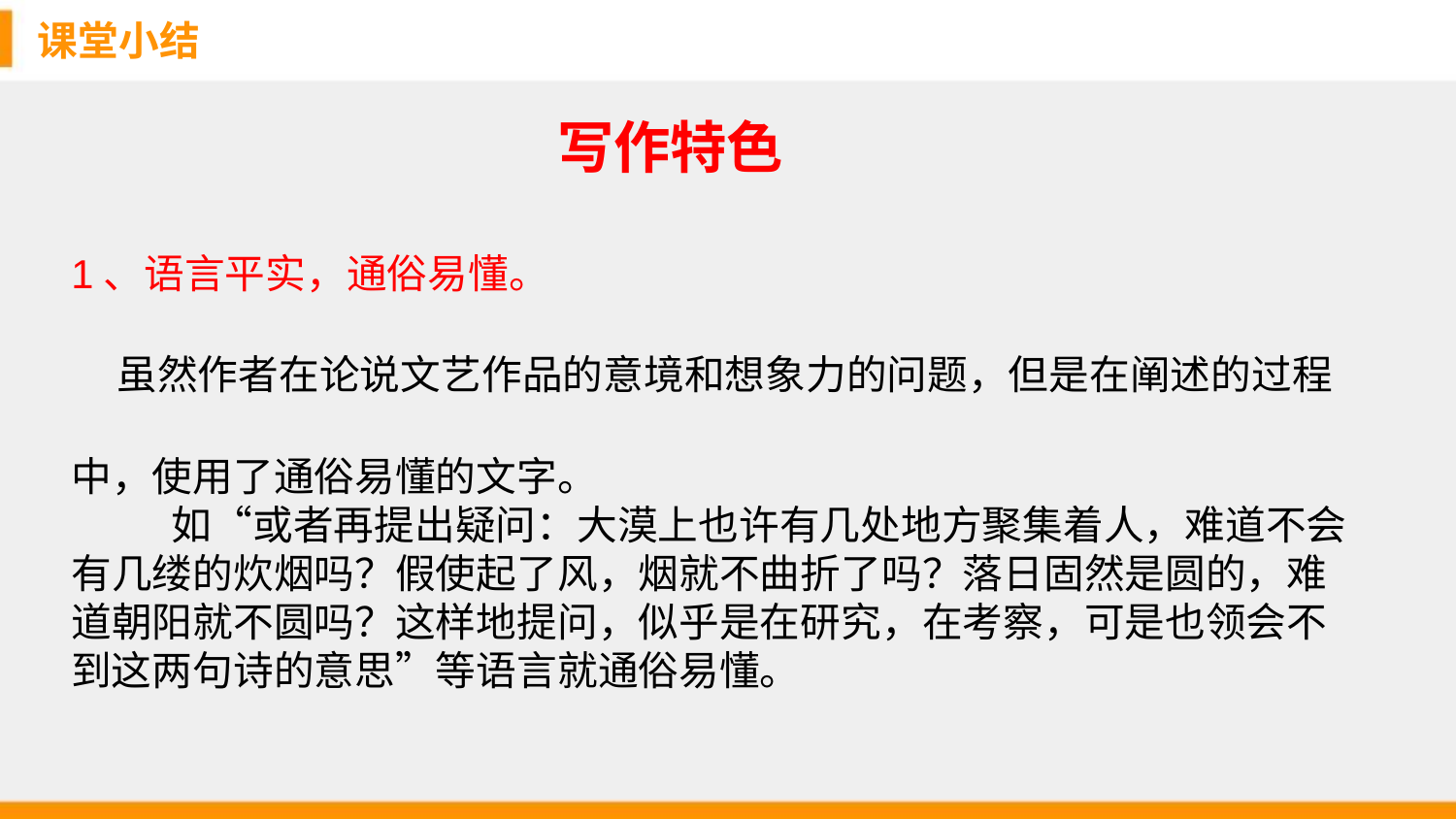

课堂小结
写作特色
1、语言平实，通俗易懂。
    虽然作者在论说文艺作品的意境和想象力的问题，但是在阐述的过程中，使用了通俗易懂的文字。
  如“或者再提出疑问：大漠上也许有几处地方聚集着人，难道不会有几缕的炊烟吗？假使起了风，烟就不曲折了吗？落日固然是圆的，难道朝阳就不圆吗？这样地提问，似乎是在研究，在考察，可是也领会不到这两句诗的意思”等语言就通俗易懂。